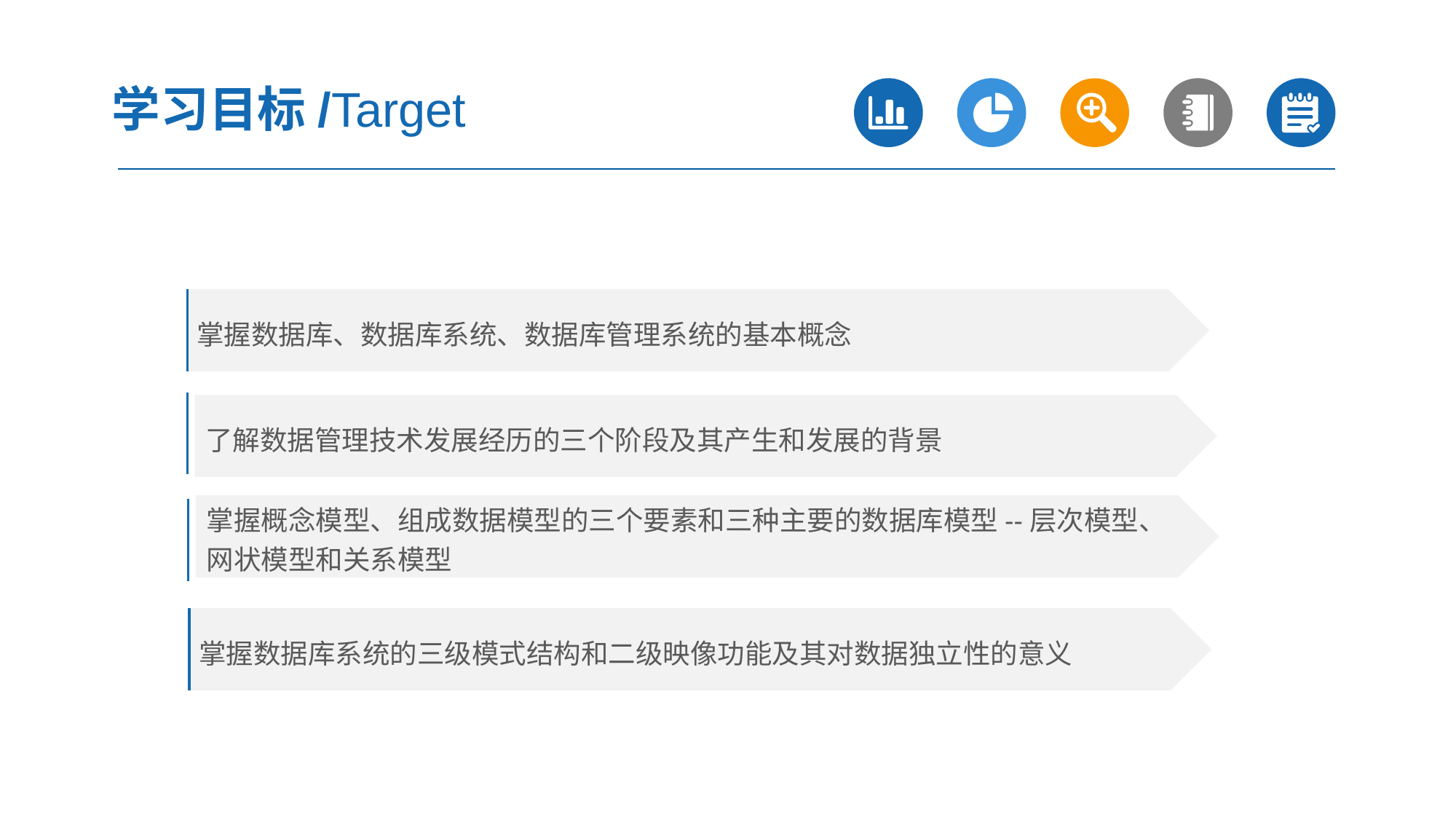

学习目标/Target
掌握数据库、数据库系统、数据库管理系统的基本概念

了解数据管理技术发展经历的三个阶段及其产生和发展的背景
掌握概念模型、组成数据模型的三个要素和三种主要的数据库模型--层次模型、网状模型和关系模型

掌握数据库系统的三级模式结构和二级映像功能及其对数据独立性的意义